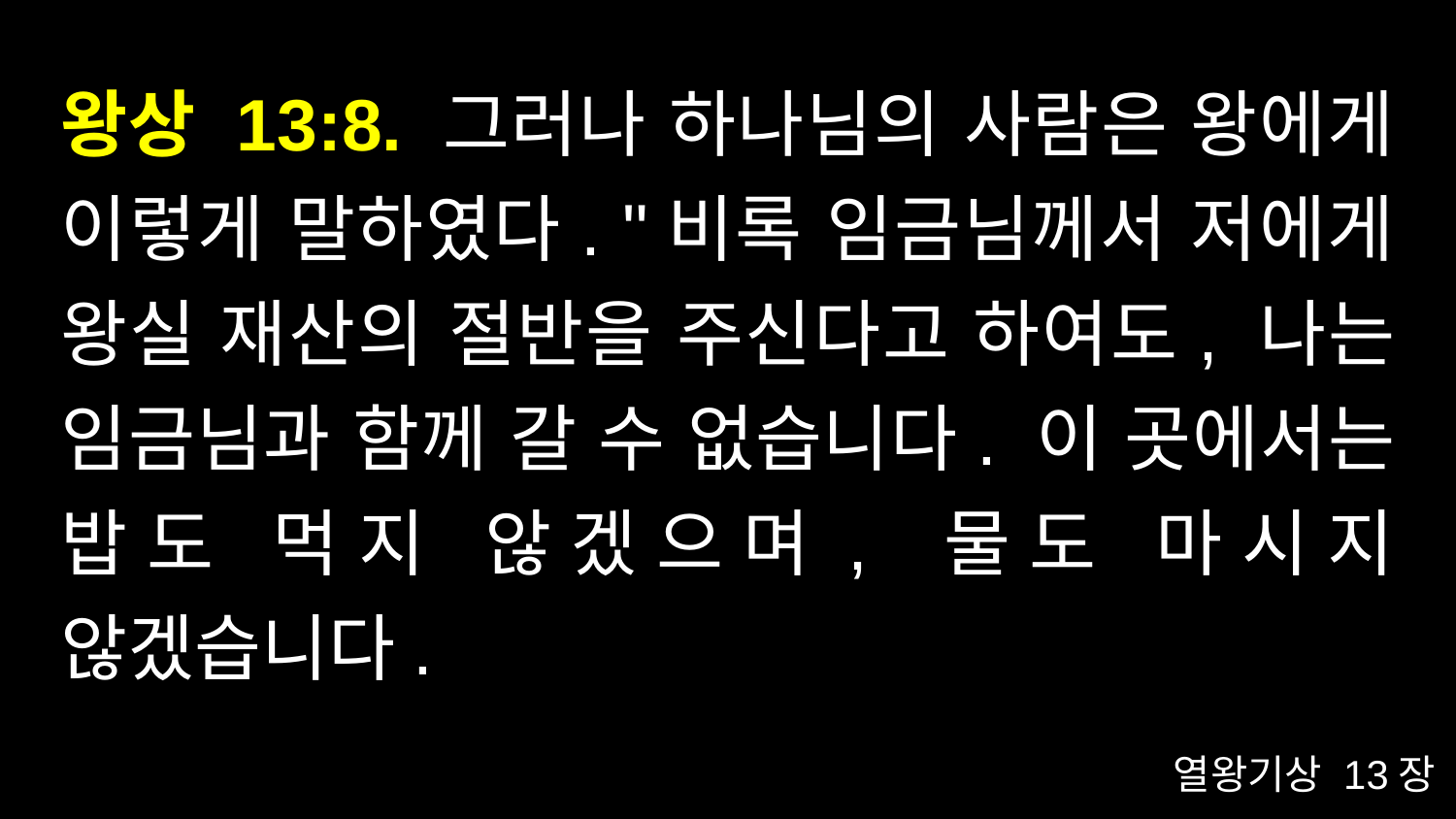

# 왕상 13:8. 그러나 하나님의 사람은 왕에게 이렇게 말하였다. "비록 임금님께서 저에게 왕실 재산의 절반을 주신다고 하여도, 나는 임금님과 함께 갈 수 없습니다. 이 곳에서는 밥도 먹지 않겠으며, 물도 마시지 않겠습니다.
열왕기상 13장